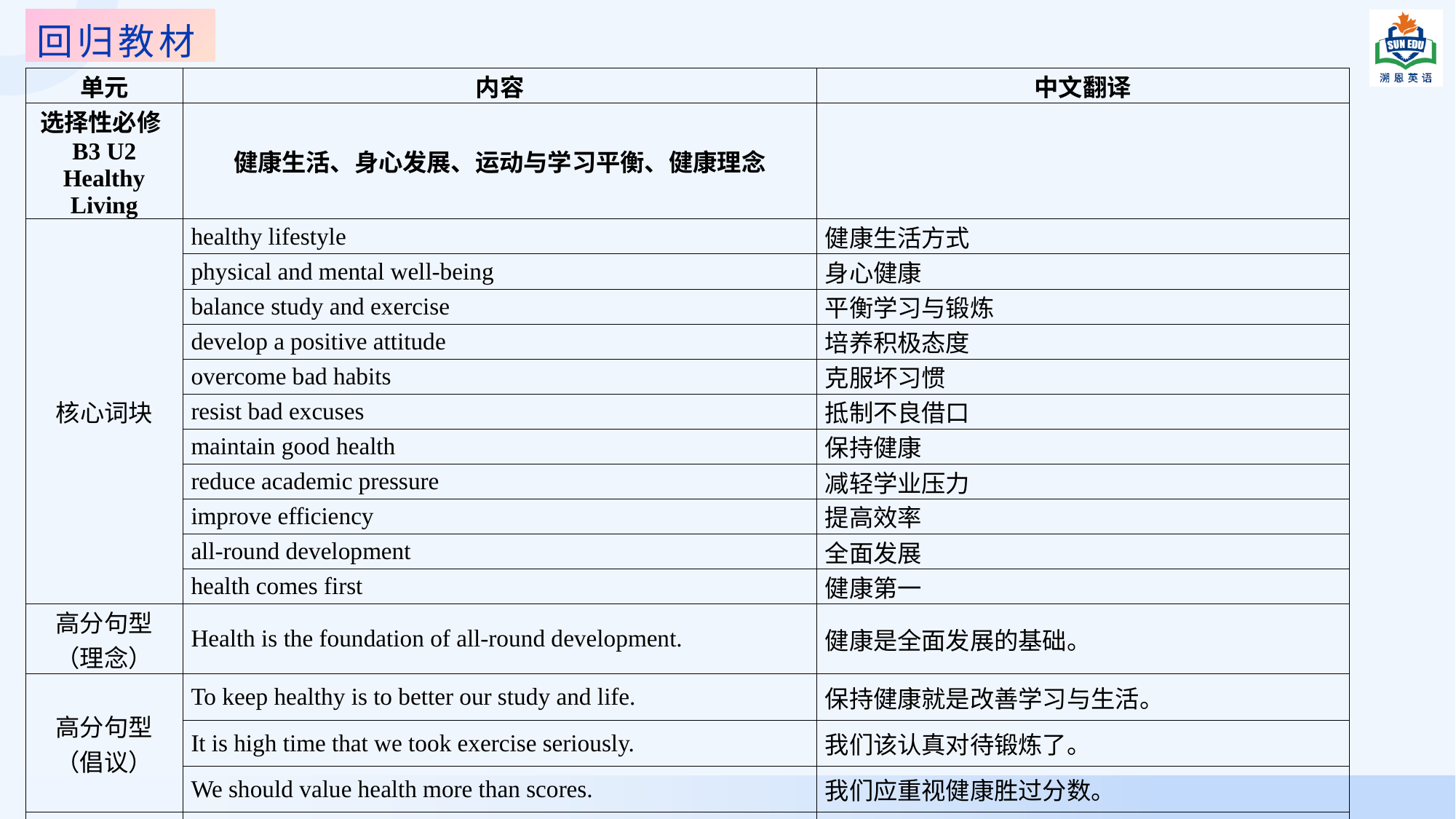

回归教材
| 单元 | 内容 | 中文翻译 |
| --- | --- | --- |
| 选择性必修B3 U2 Healthy Living | 健康生活、身心发展、运动与学习平衡、健康理念 |  |
| 核心词块 | healthy lifestyle | 健康生活方式 |
|  | physical and mental well-being | 身心健康 |
|  | balance study and exercise | 平衡学习与锻炼 |
|  | develop a positive attitude | 培养积极态度 |
|  | overcome bad habits | 克服坏习惯 |
|  | resist bad excuses | 抵制不良借口 |
|  | maintain good health | 保持健康 |
|  | reduce academic pressure | 减轻学业压力 |
|  | improve efficiency | 提高效率 |
|  | all-round development | 全面发展 |
|  | health comes first | 健康第一 |
| 高分句型（理念） | Health is the foundation of all-round development. | 健康是全面发展的基础。 |
| 高分句型（倡议） | To keep healthy is to better our study and life. | 保持健康就是改善学习与生活。 |
|  | It is high time that we took exercise seriously. | 我们该认真对待锻炼了。 |
|  | We should value health more than scores. | 我们应重视健康胜过分数。 |
| 高分句型（结尾升华） | Only when we keep exercising can we enjoy a better future. | 只有坚持锻炼，我们才能拥有更美好的未来。 |